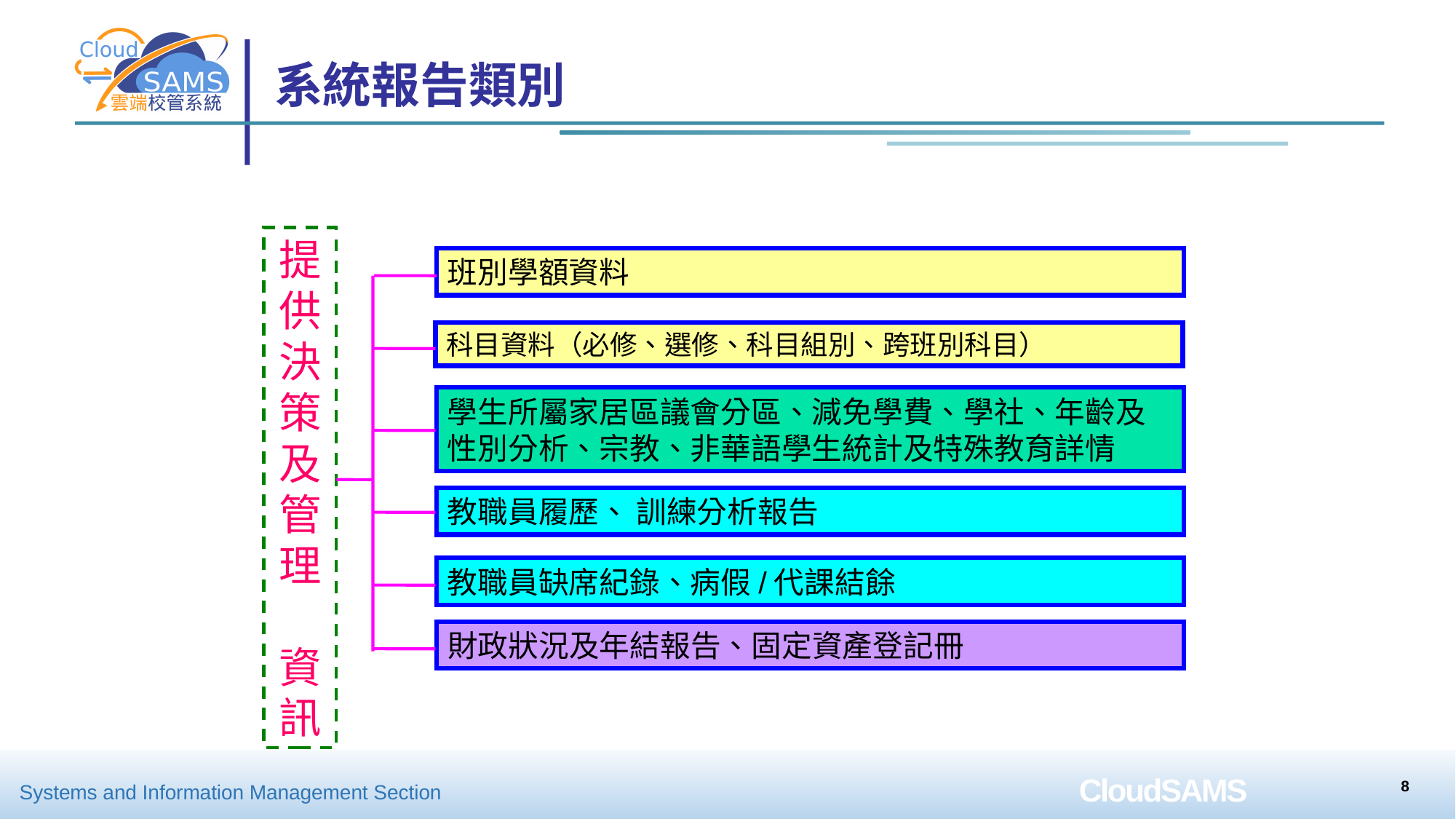

# 系統報告類別

提供決策及管理  資訊
班別學額資料

科目資料（必修、選修、科目組別、跨班別科目）

學生所屬家居區議會分區、減免學費、學社、年齡及性別分析、宗教、非華語學生統計及特殊教育詳情

教職員履歷、 訓練分析報告

教職員缺席紀錄、病假/代課結餘

財政狀況及年結報告、固定資產登記冊

8